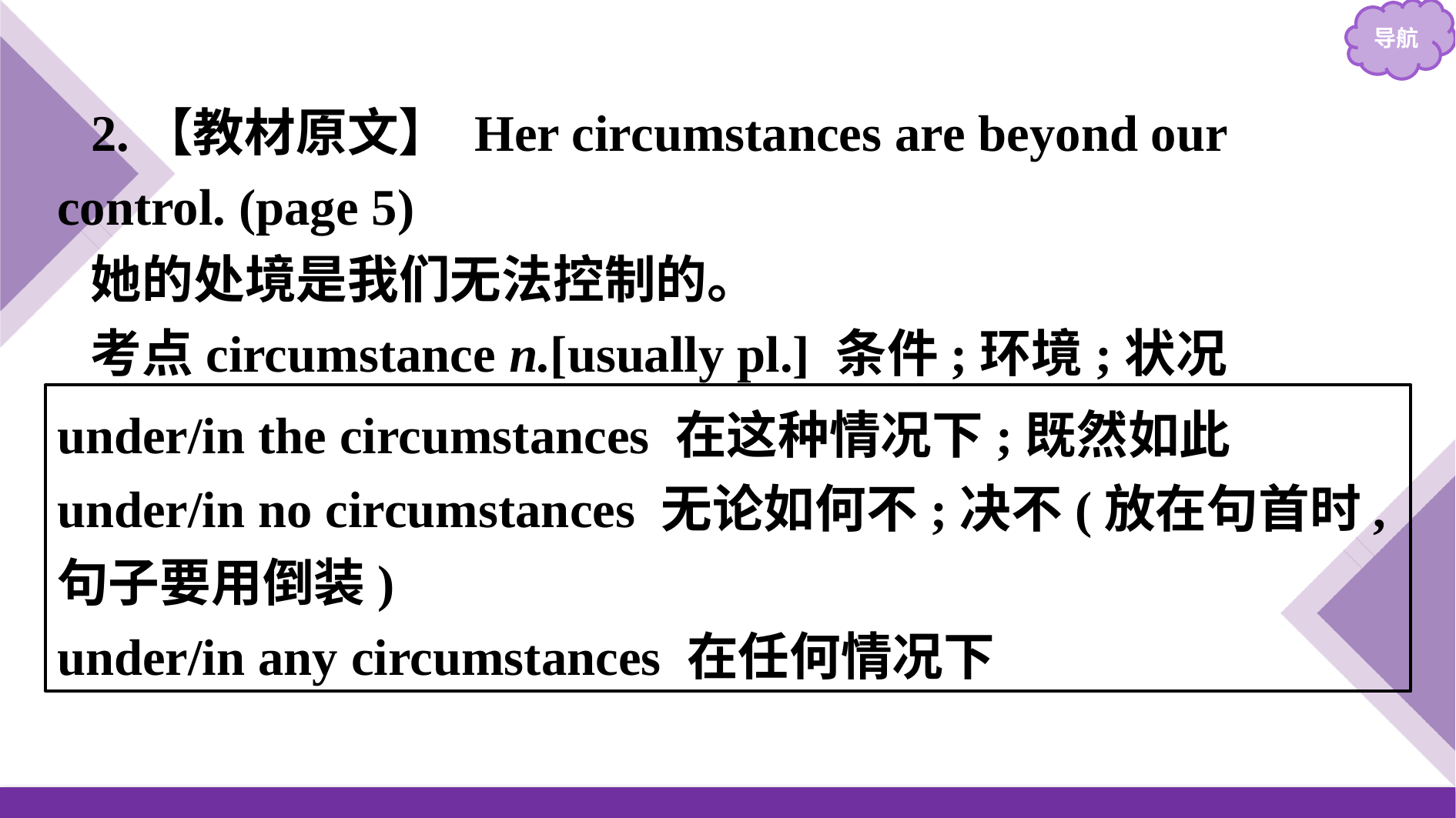

2.【教材原文】 Her circumstances are beyond our control. (page 5)
她的处境是我们无法控制的。
考点circumstance n.[usually pl.] 条件;环境;状况
under/in the circumstances 在这种情况下;既然如此
under/in no circumstances 无论如何不;决不(放在句首时,句子要用倒装)
under/in any circumstances 在任何情况下